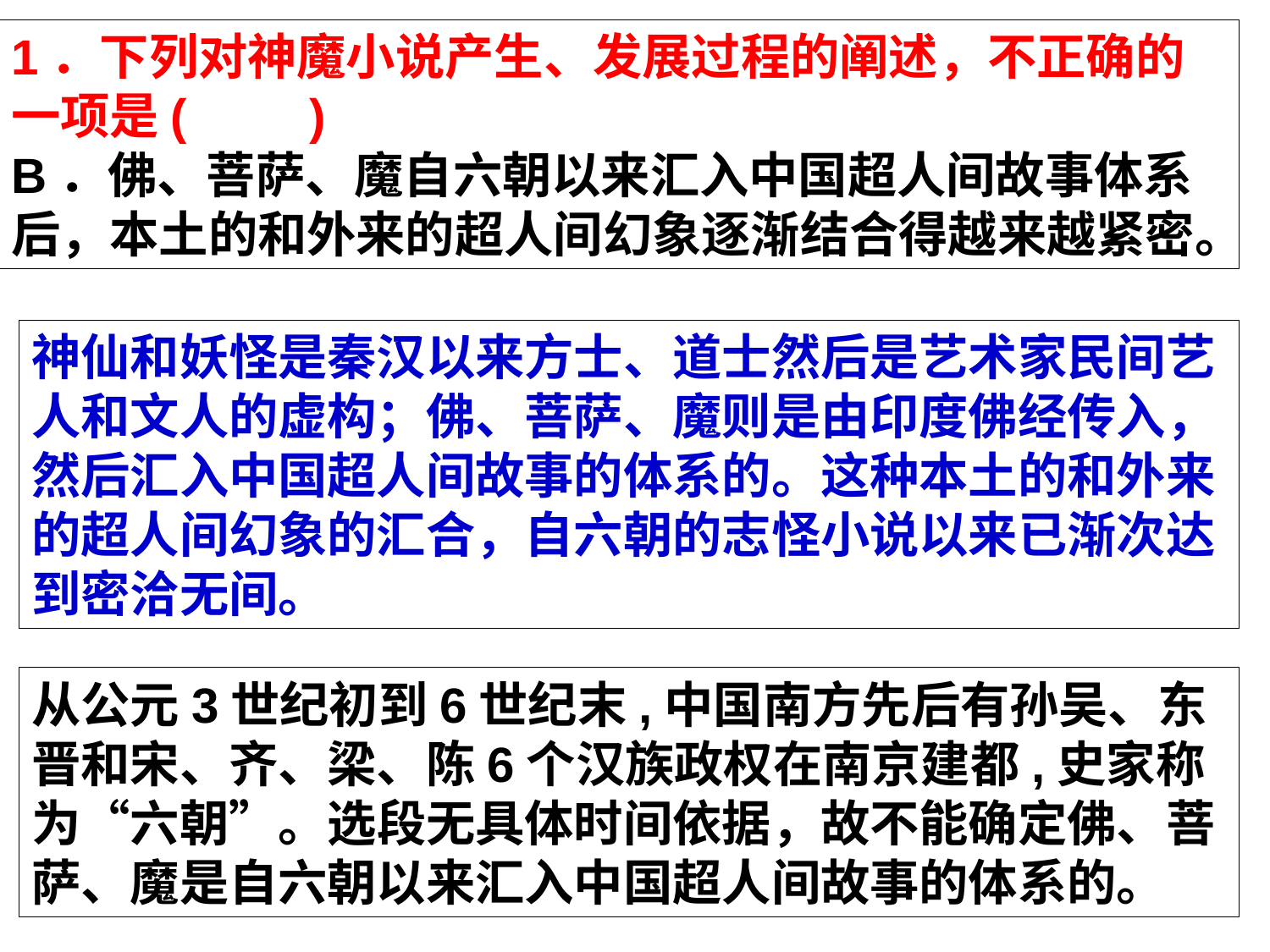

1．下列对神魔小说产生、发展过程的阐述，不正确的一项是(　　)
B．佛、菩萨、魔自六朝以来汇入中国超人间故事体系后，本土的和外来的超人间幻象逐渐结合得越来越紧密。
神仙和妖怪是秦汉以来方士、道士然后是艺术家民间艺人和文人的虚构；佛、菩萨、魔则是由印度佛经传入，然后汇入中国超人间故事的体系的。这种本土的和外来的超人间幻象的汇合，自六朝的志怪小说以来已渐次达到密洽无间。
从公元3世纪初到6世纪末,中国南方先后有孙吴、东晋和宋、齐、梁、陈6个汉族政权在南京建都,史家称为“六朝”。选段无具体时间依据，故不能确定佛、菩萨、魔是自六朝以来汇入中国超人间故事的体系的。